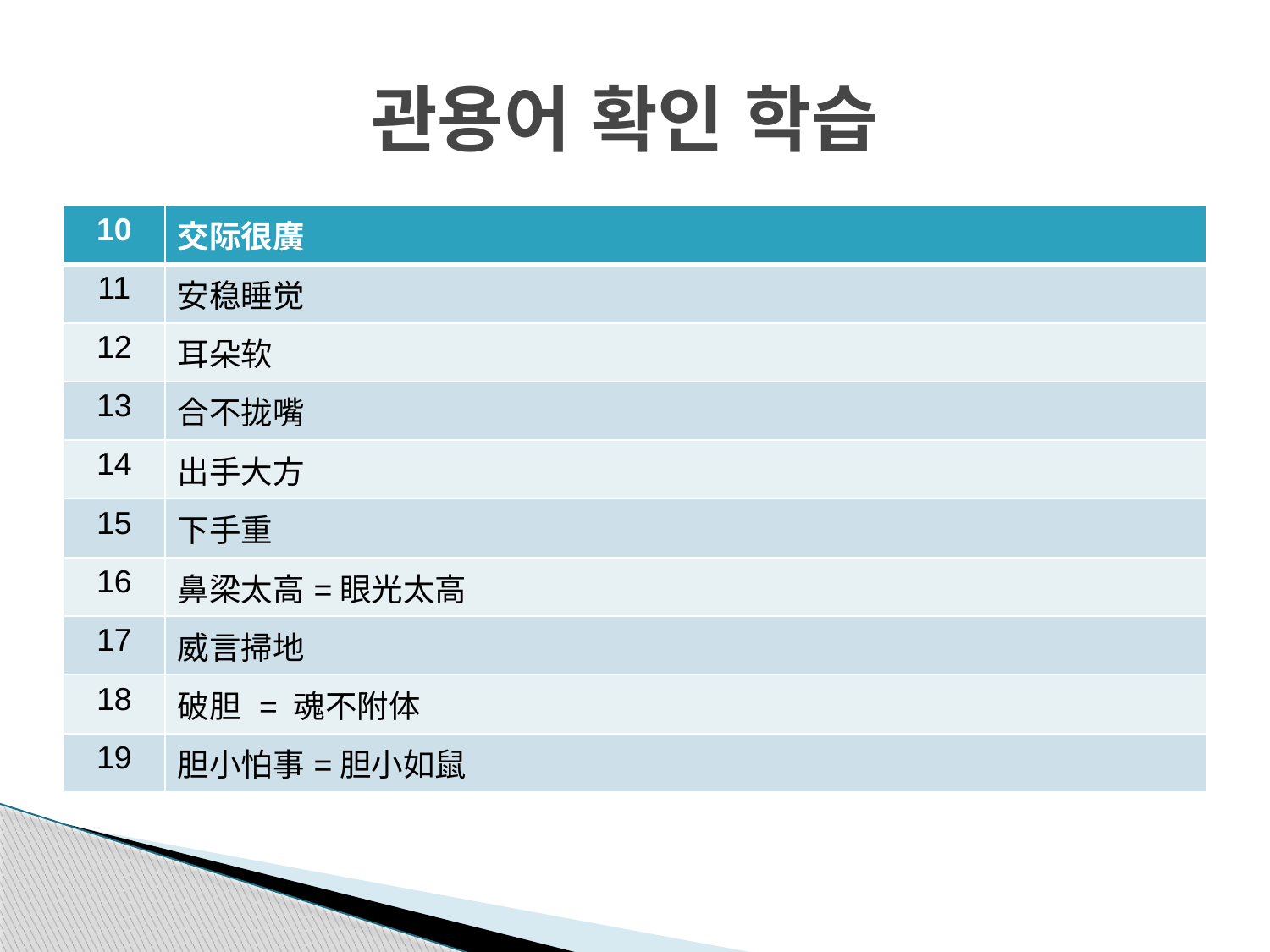

# 관용어 확인 학습
| 10 | 交际很廣 |
| --- | --- |
| 11 | 安稳睡觉 |
| 12 | 耳朵软 |
| 13 | 合不拢嘴 |
| 14 | 出手大方 |
| 15 | 下手重 |
| 16 | 鼻梁太高=眼光太高 |
| 17 | 威言掃地 |
| 18 | 破胆 = 魂不附体 |
| 19 | 胆小怕事=胆小如鼠 |